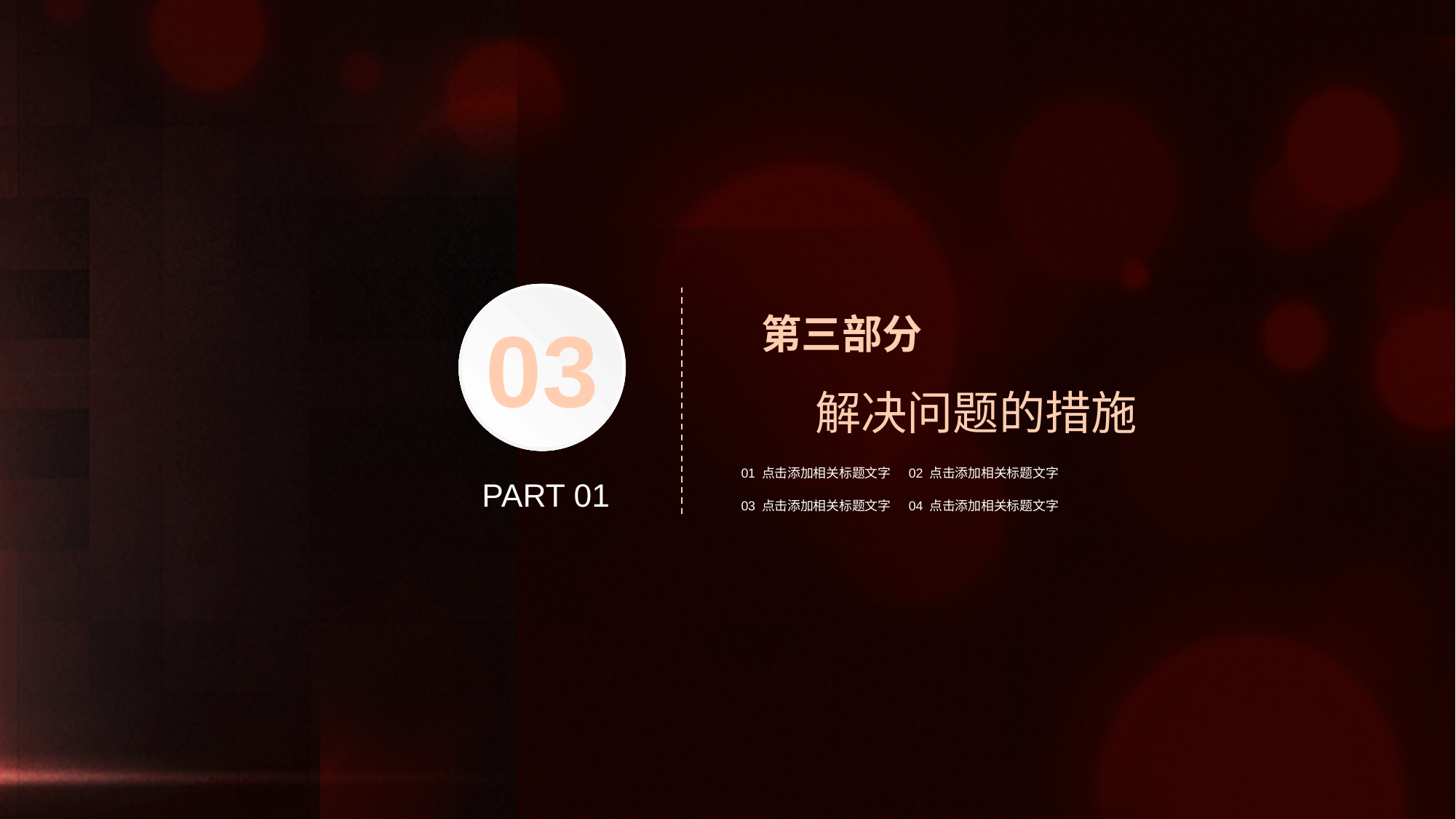

第三部分
   解决问题的措施
03
01 点击添加相关标题文字
02 点击添加相关标题文字
PART 01
03 点击添加相关标题文字
04 点击添加相关标题文字